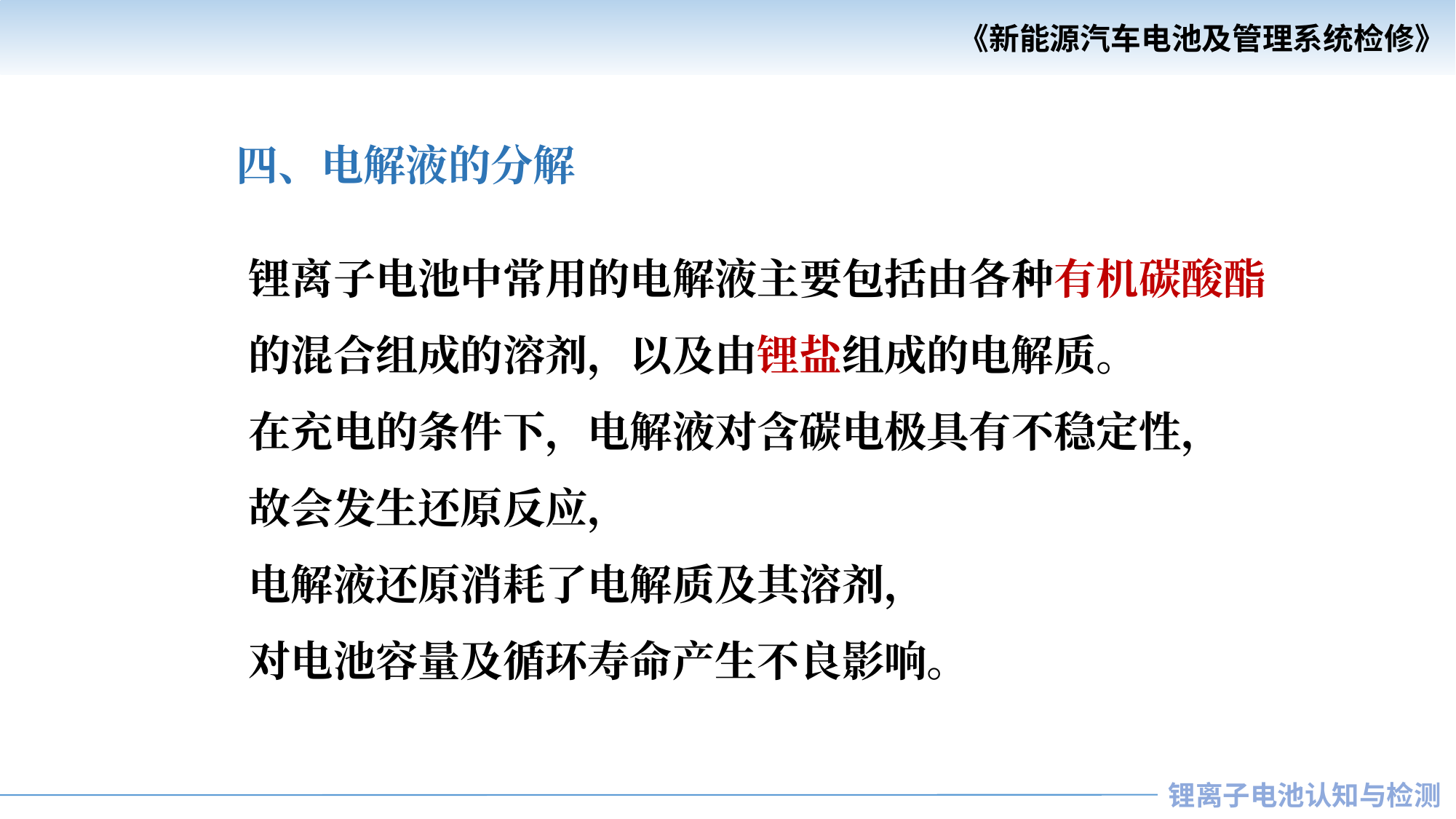

四、电解液的分解
锂离子电池中常用的电解液主要包括由各种有机碳酸酯的混合组成的溶剂，以及由锂盐组成的电解质。
在充电的条件下，电解液对含碳电极具有不稳定性，
故会发生还原反应，
电解液还原消耗了电解质及其溶剂，
对电池容量及循环寿命产生不良影响。